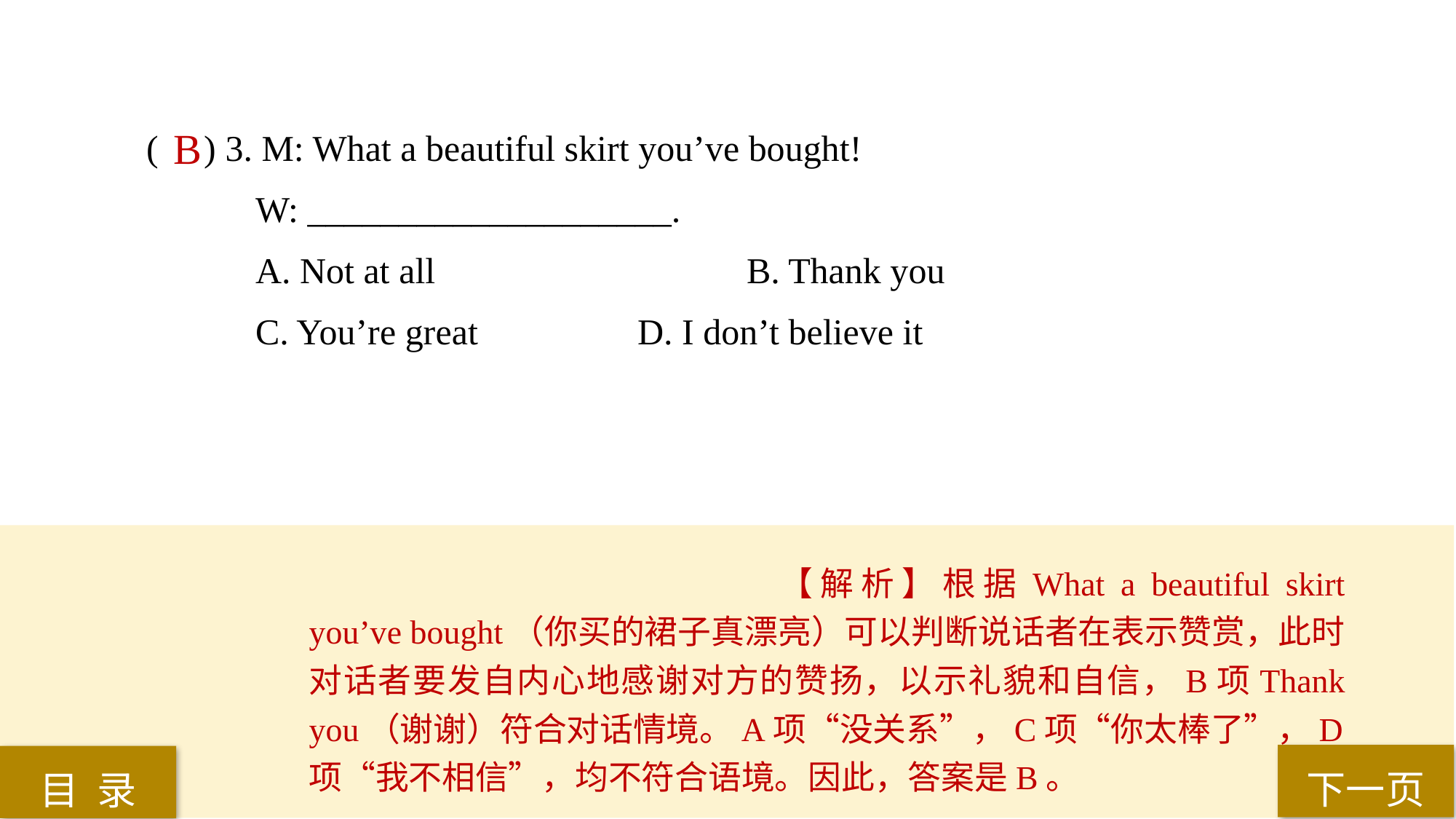

(     ) 3. M: What a beautiful skirt you’ve bought!
W: ____________________.
A. Not at all 			B. Thank you
C. You’re great 		D. I don’t believe it
 B
【解析】根据What a beautiful skirt you’ve bought（你买的裙子真漂亮）可以判断说话者在表示赞赏，此时对话者要发自内心地感谢对方的赞扬，以示礼貌和自信，B项Thank you（谢谢）符合对话情境。A项“没关系”，C项“你太棒了”，D项“我不相信”，均不符合语境。因此，答案是B。